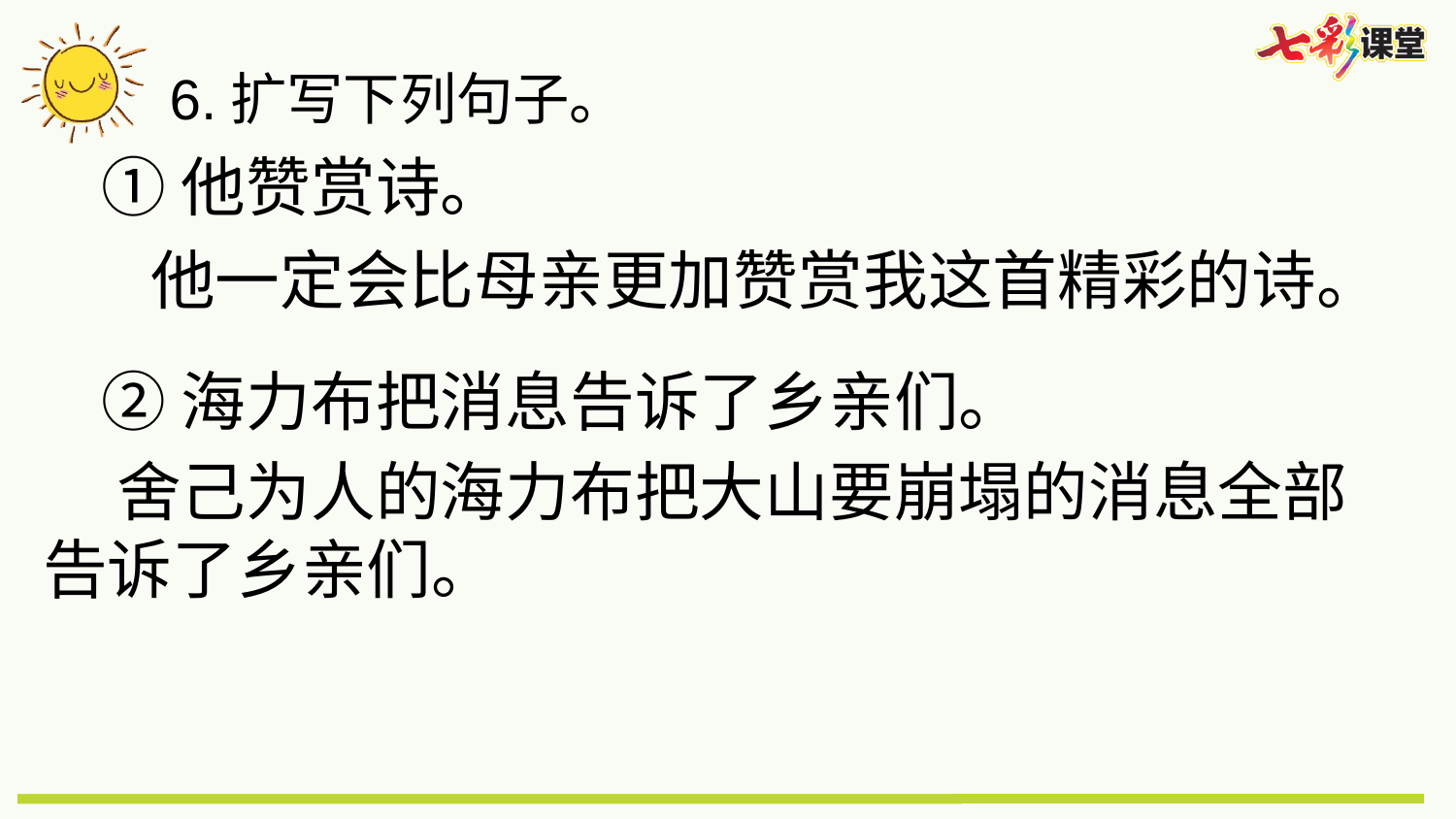

6.扩写下列句子。
    ①他赞赏诗。
    他一定会比母亲更加赞赏我这首精彩的诗。
    ②海力布把消息告诉了乡亲们。
    舍己为人的海力布把大山要崩塌的消息全部告诉了乡亲们。